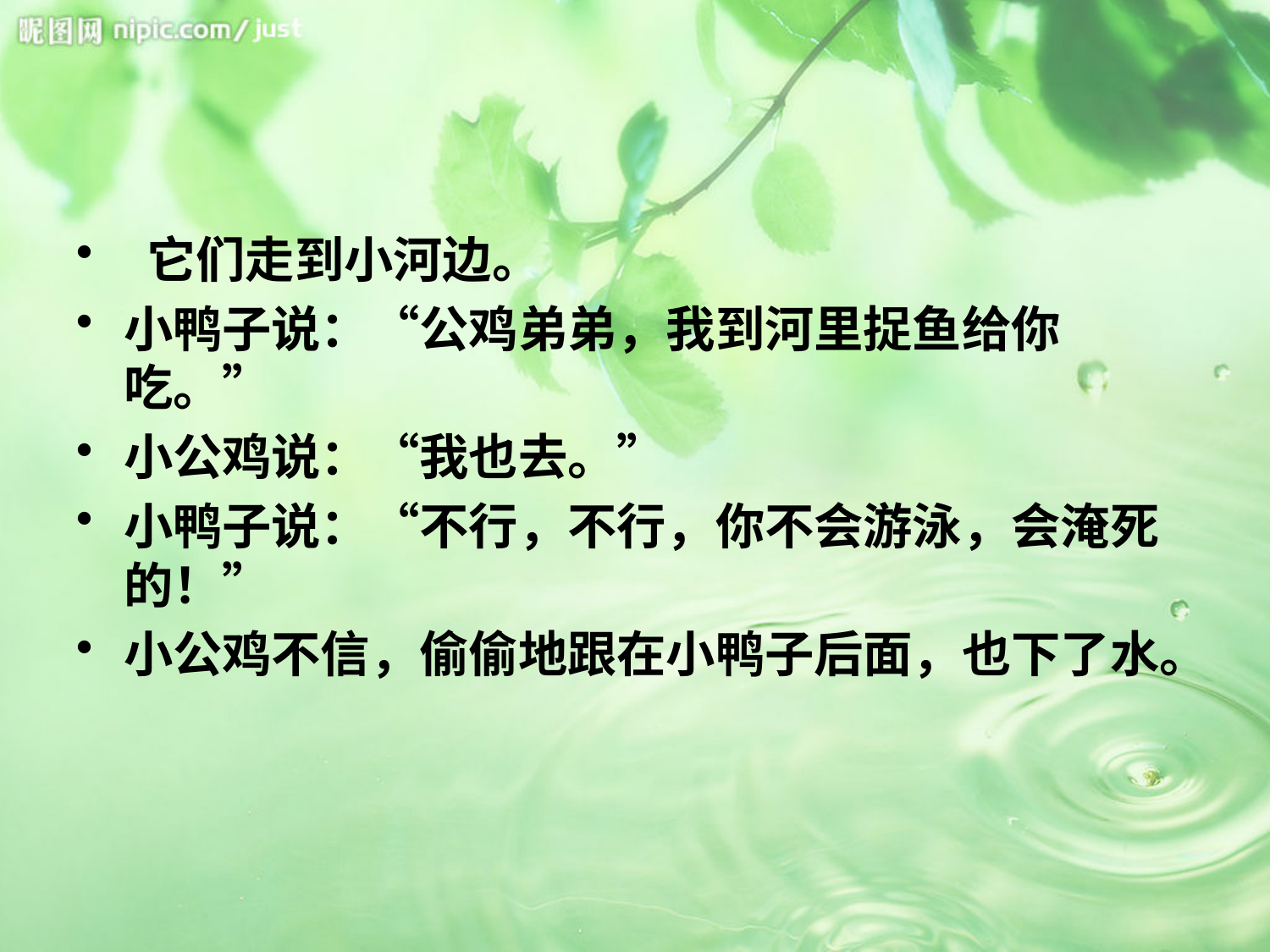

#
 它们走到小河边。
小鸭子说：“公鸡弟弟，我到河里捉鱼给你吃。”
小公鸡说：“我也去。”
小鸭子说：“不行，不行，你不会游泳，会淹死的！”
小公鸡不信，偷偷地跟在小鸭子后面，也下了水。